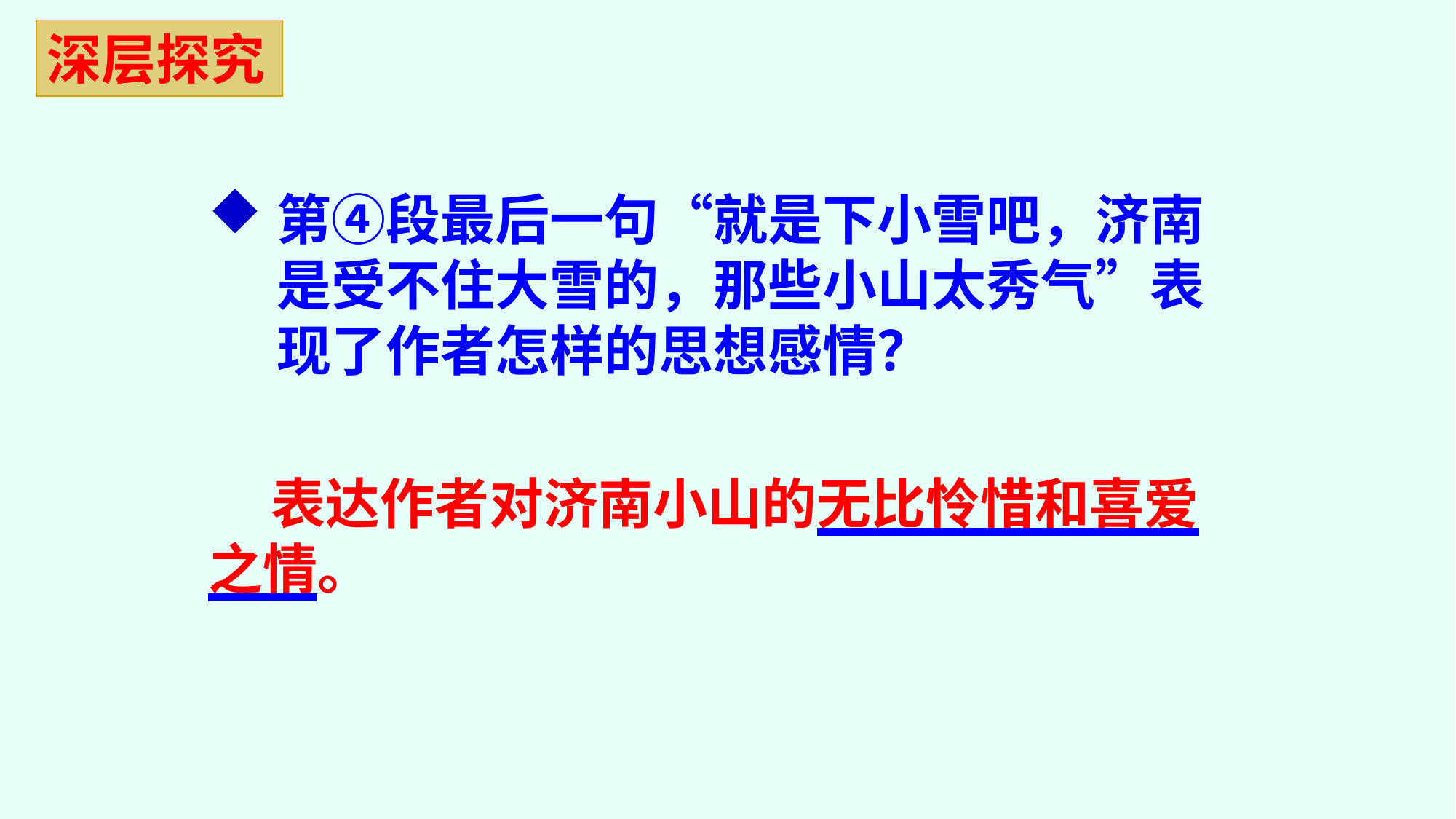

深层探究
第④段最后一句“就是下小雪吧，济南是受不住大雪的，那些小山太秀气”表现了作者怎样的思想感情？

    表达作者对济南小山的无比怜惜和喜爱之情。